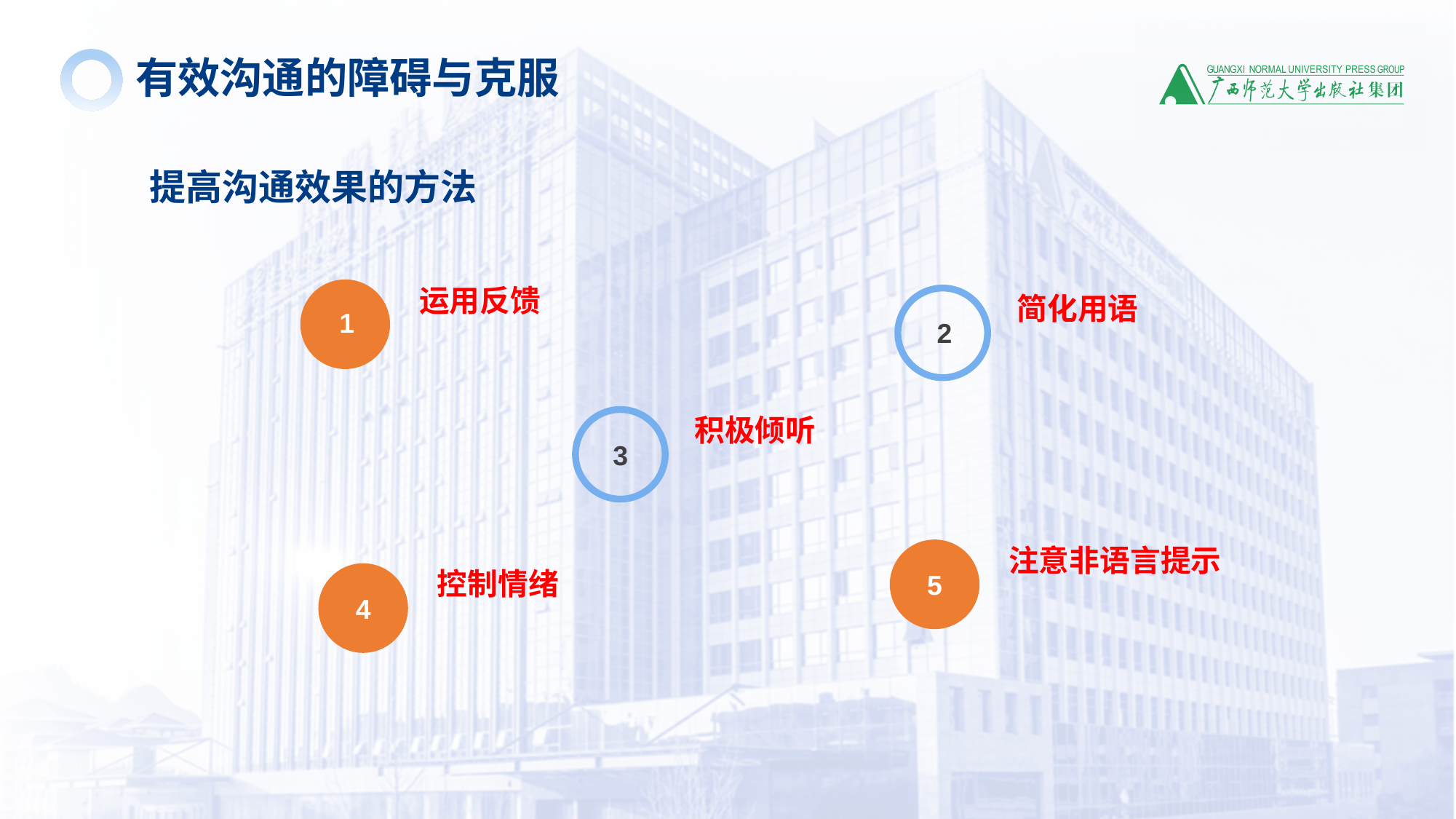

有效沟通的障碍与克服

提高沟通效果的方法
运用反馈

1
简化用语

2
积极倾听

3
注意非语言提示

5
控制情绪

4